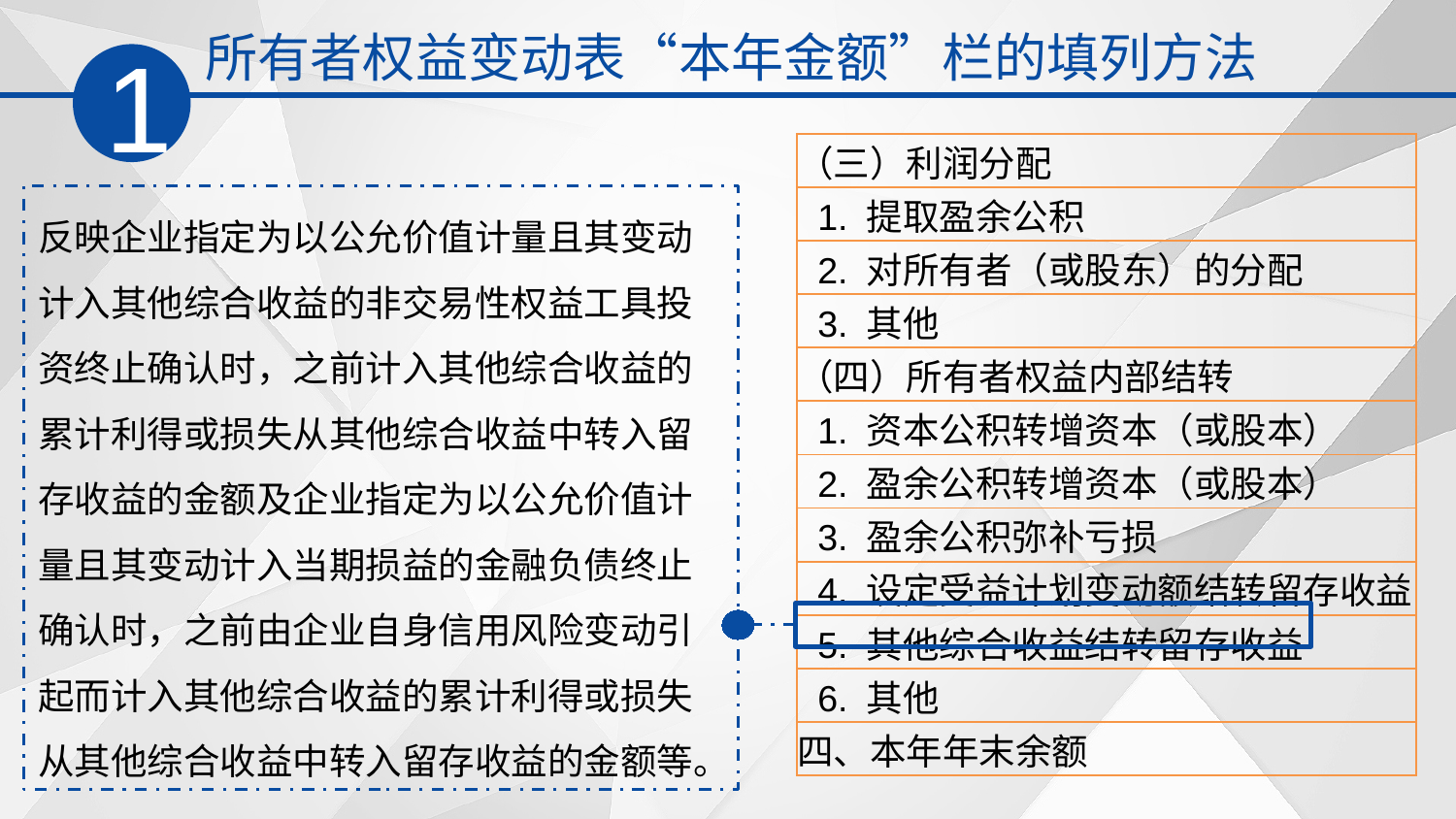

所有者权益变动表“本年金额”栏的填列方法
1

| （三）利润分配 |
| --- |
| 1. 提取盈余公积 |
| 2. 对所有者（或股东）的分配 |
| 3. 其他 |
| （四）所有者权益内部结转 |
| 1. 资本公积转增资本（或股本） |
| 2. 盈余公积转增资本（或股本） |
| 3. 盈余公积弥补亏损 |
| 4. 设定受益计划变动额结转留存收益 |
| 5. 其他综合收益结转留存收益 |
| 6. 其他 |
| 四、本年年末余额 |
反映企业指定为以公允价值计量且其变动计入其他综合收益的非交易性权益工具投资终止确认时，之前计入其他综合收益的累计利得或损失从其他综合收益中转入留存收益的金额及企业指定为以公允价值计量且其变动计入当期损益的金融负债终止确认时，之前由企业自身信用风险变动引起而计入其他综合收益的累计利得或损失从其他综合收益中转入留存收益的金额等。